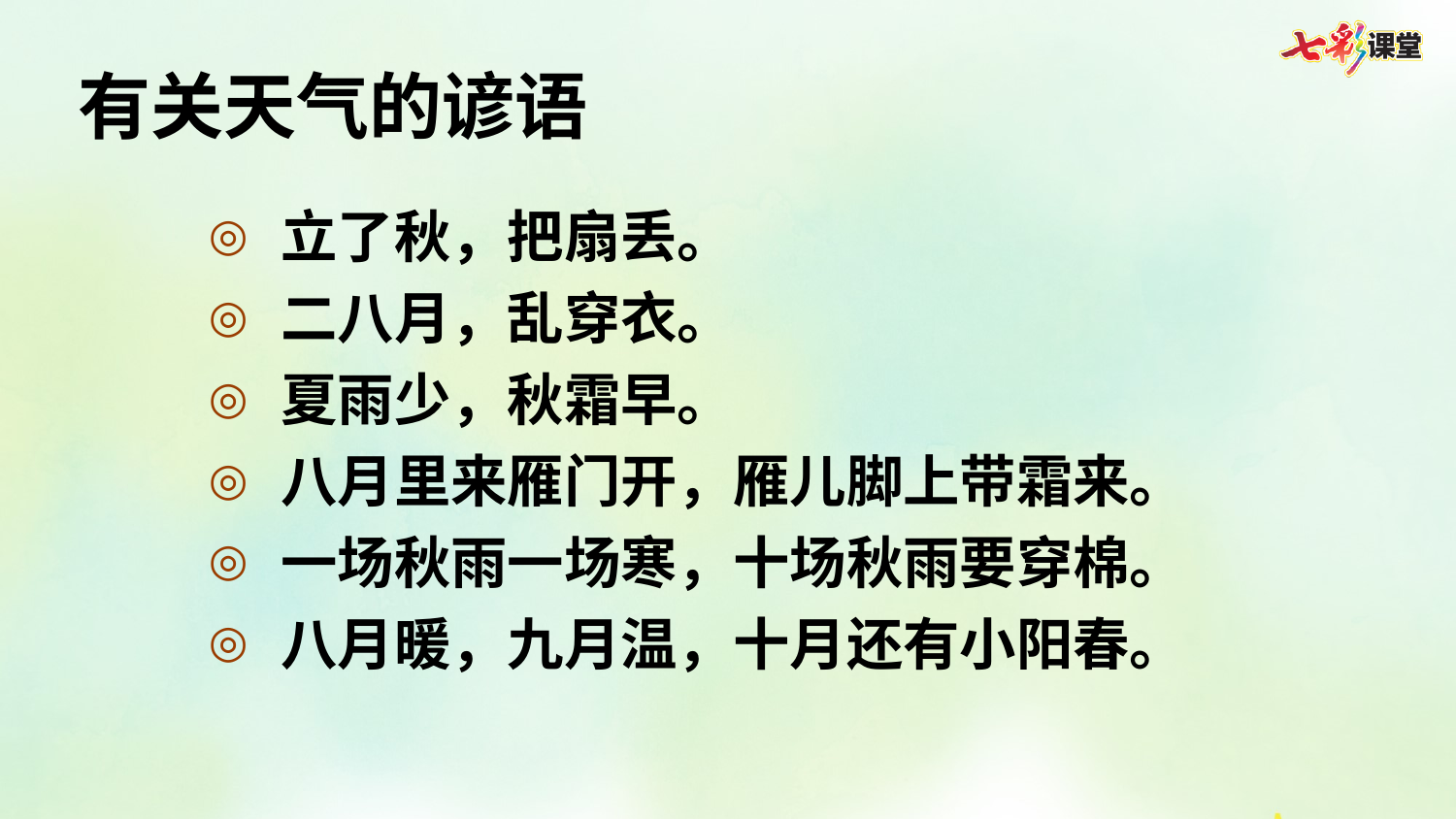

有关天气的谚语
立了秋，把扇丢。
二八月，乱穿衣。
夏雨少，秋霜早。
八月里来雁门开，雁儿脚上带霜来。
一场秋雨一场寒，十场秋雨要穿棉。
八月暖，九月温，十月还有小阳春。